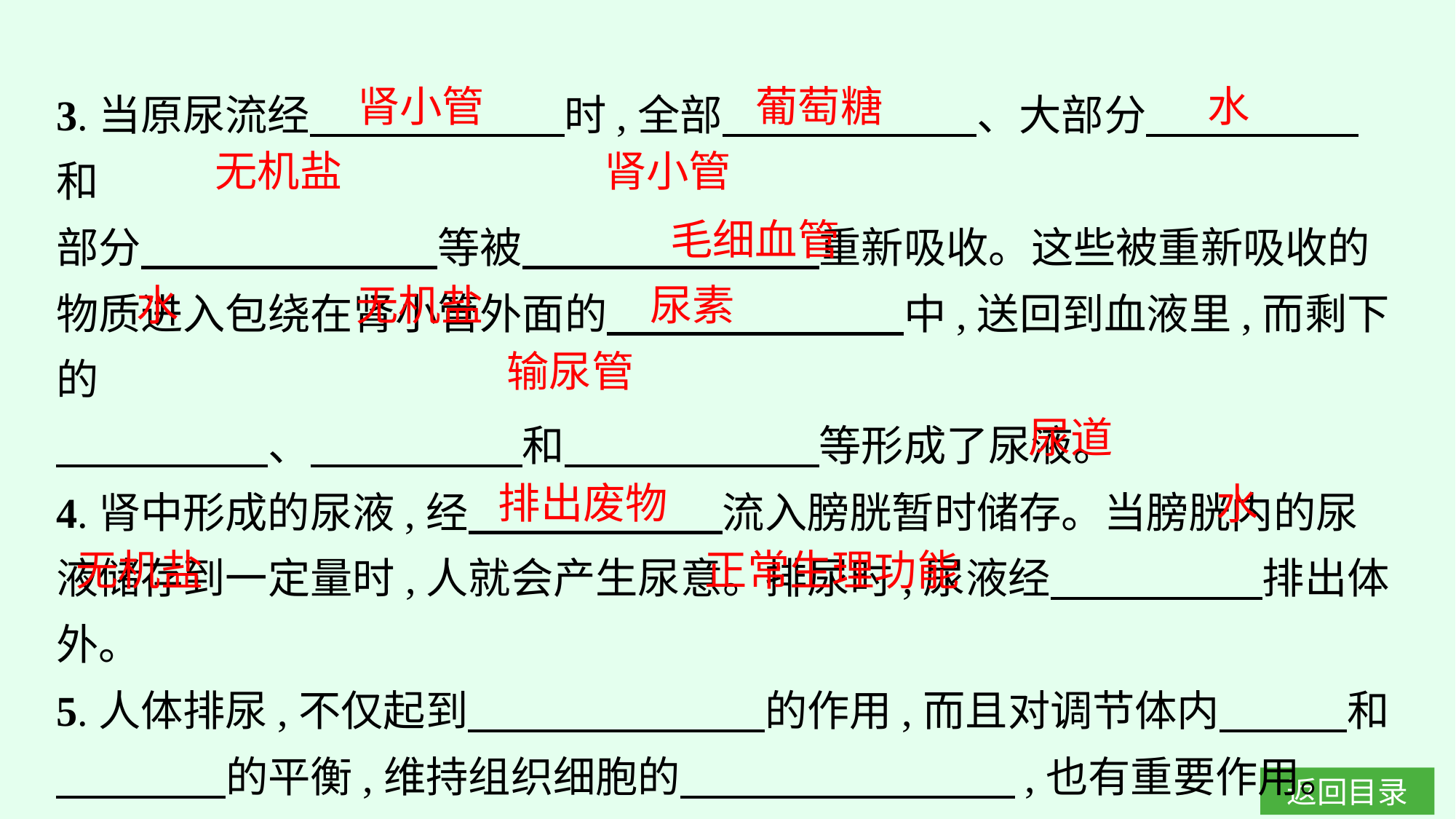

3.当原尿流经　　　　　　时,全部　　　　　　、大部分　　　　　和
部分　　　　　　　等被　　　　　　　重新吸收。这些被重新吸收的物质进入包绕在肾小管外面的　　　　　　　中,送回到血液里,而剩下的
　　　　　、　　　　　和　　　　　　等形成了尿液。
4.肾中形成的尿液,经　　　　　　流入膀胱暂时储存。当膀胱内的尿液储存到一定量时,人就会产生尿意。排尿时,尿液经　　　　　排出体外。
5.人体排尿,不仅起到　　　　　　　的作用,而且对调节体内　　　和
　　　　的平衡,维持组织细胞的　　　　　    　　,也有重要作用。
肾小管
葡萄糖
水
无机盐
肾小管
毛细血管
水
无机盐
尿素
输尿管
尿道
排出废物
水
无机盐
正常生理功能